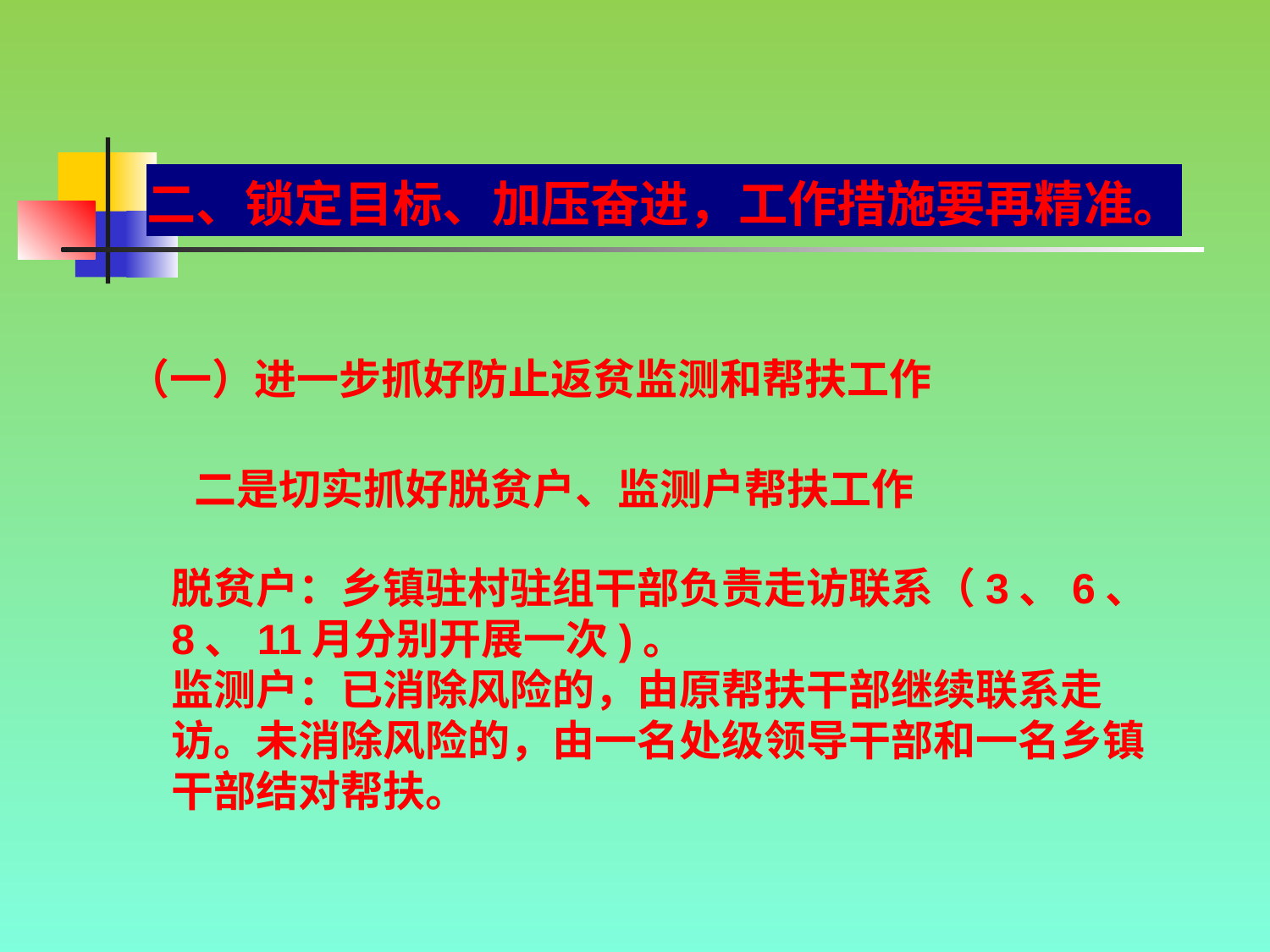

二、锁定目标、加压奋进，工作措施要再精准。
（一）进一步抓好防止返贫监测和帮扶工作

       二是切实抓好脱贫户、监测户帮扶工作
脱贫户：乡镇驻村驻组干部负责走访联系（3、6、8、11月分别开展一次)。
监测户：已消除风险的，由原帮扶干部继续联系走访。未消除风险的，由一名处级领导干部和一名乡镇干部结对帮扶。